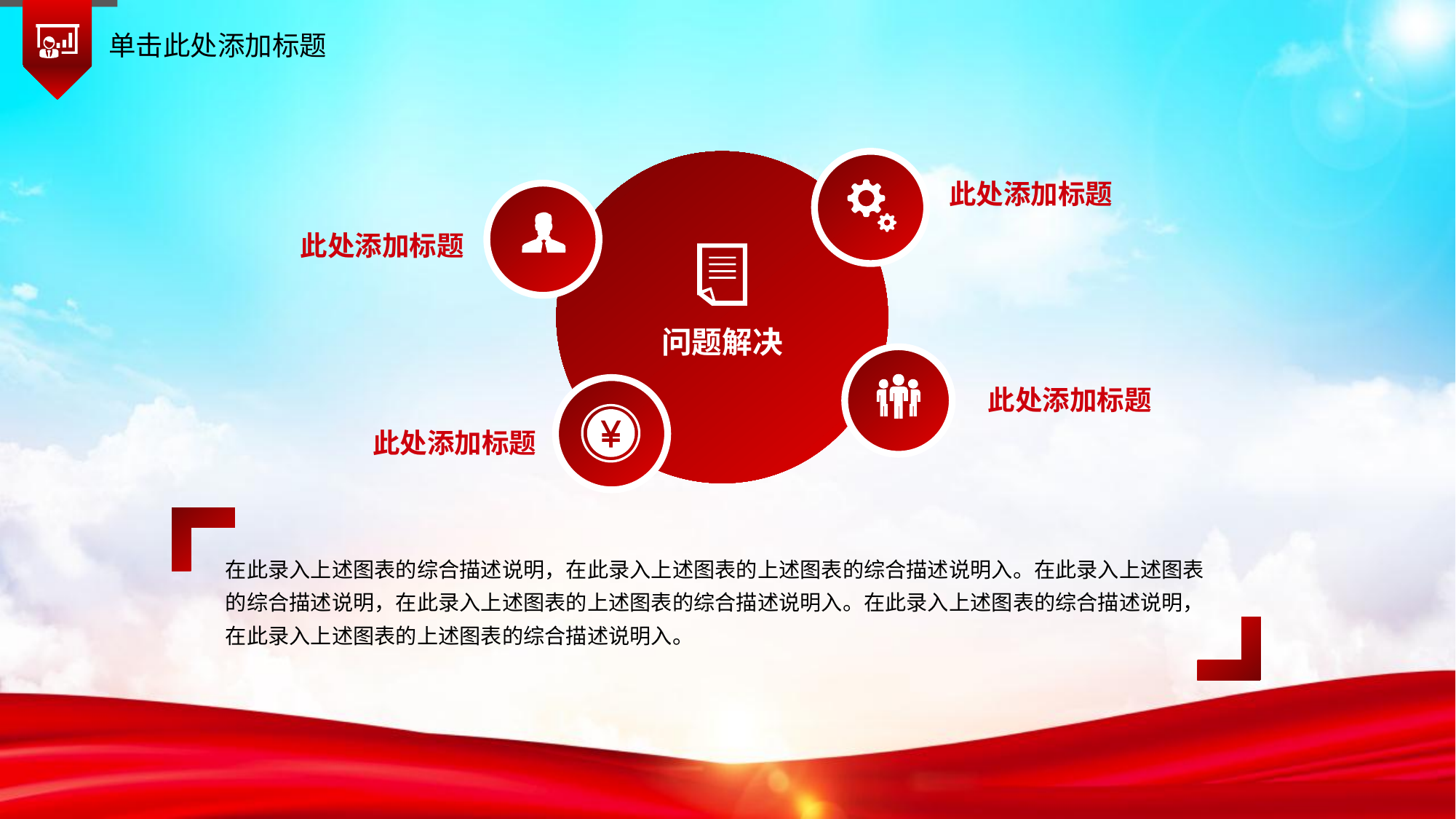

单击此处添加标题

问题解决

此处添加标题

此处添加标题

此处添加标题
此处添加标题

在此录入上述图表的综合描述说明，在此录入上述图表的上述图表的综合描述说明入。在此录入上述图表的综合描述说明，在此录入上述图表的上述图表的综合描述说明入。在此录入上述图表的综合描述说明，在此录入上述图表的上述图表的综合描述说明入。